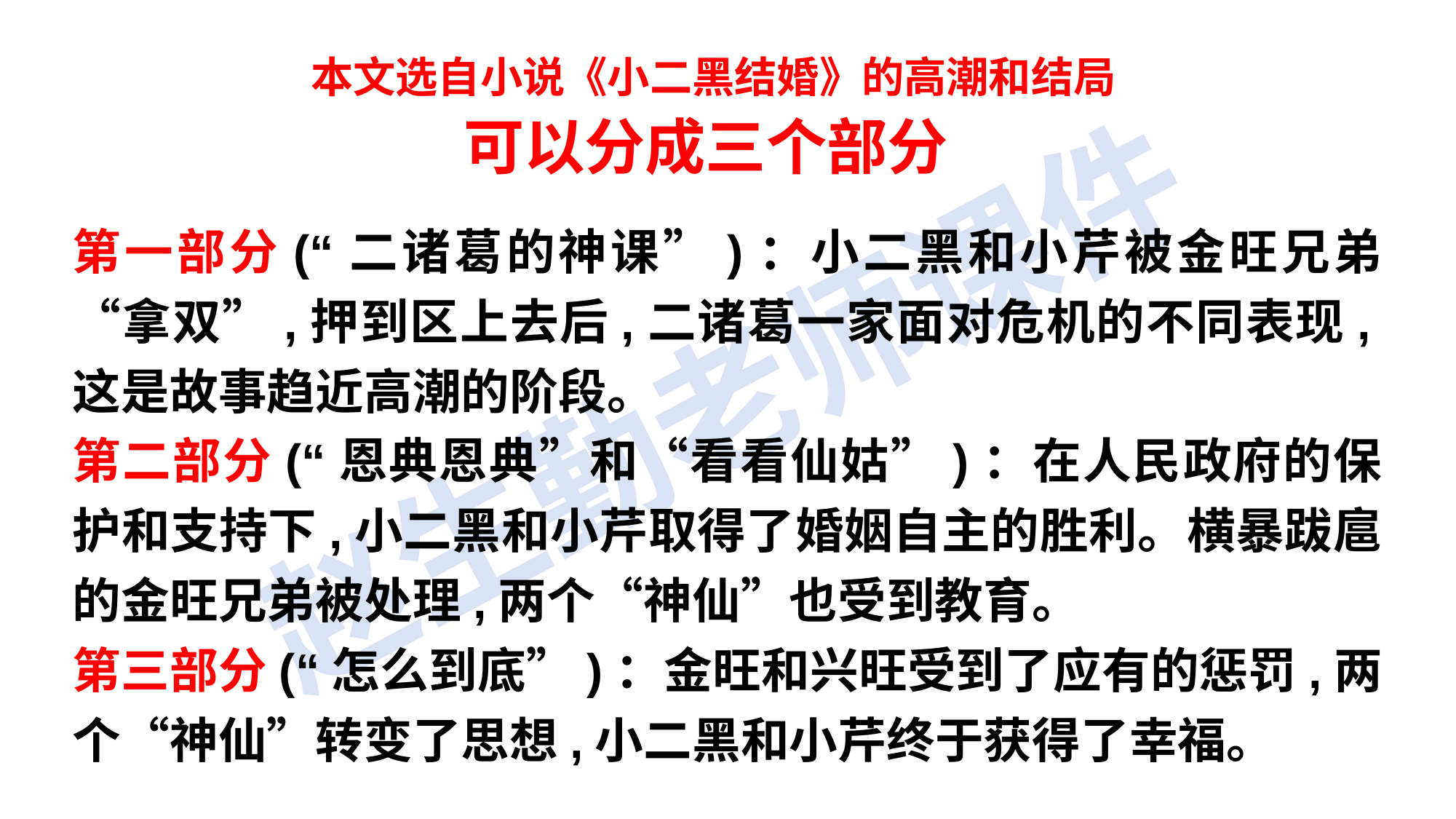

本文选自小说《小二黑结婚》的高潮和结局
          可以分成三个部分
第一部分(“二诸葛的神课”)：小二黑和小芹被金旺兄弟“拿双”,押到区上去后,二诸葛一家面对危机的不同表现,这是故事趋近高潮的阶段。
第二部分(“恩典恩典”和“看看仙姑”)：在人民政府的保护和支持下,小二黑和小芹取得了婚姻自主的胜利。横暴跋扈的金旺兄弟被处理,两个“神仙”也受到教育。
第三部分(“怎么到底”)：金旺和兴旺受到了应有的惩罚,两个“神仙”转变了思想,小二黑和小芹终于获得了幸福。